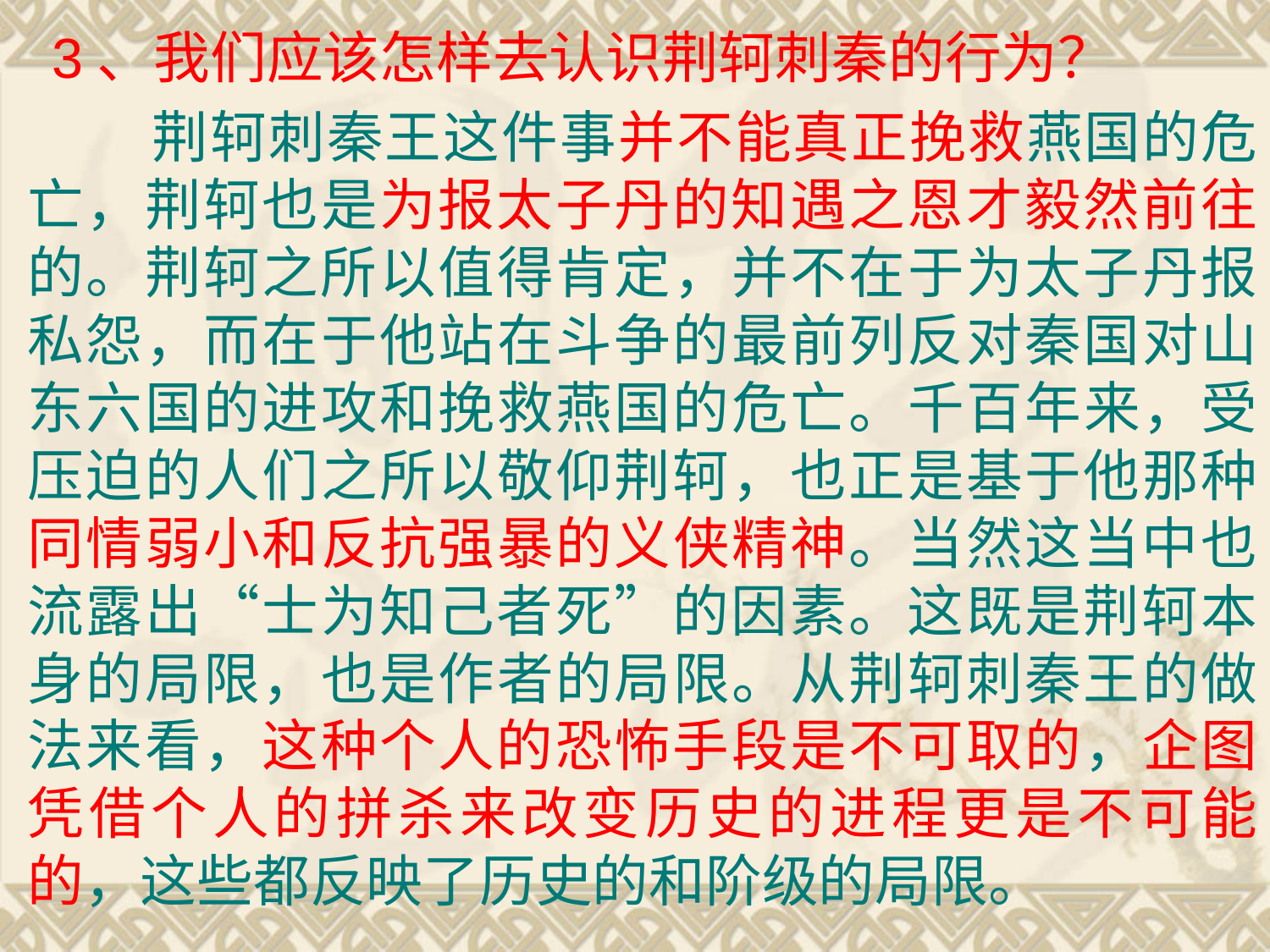

3、我们应该怎样去认识荆轲刺秦的行为？
     荆轲刺秦王这件事并不能真正挽救燕国的危亡，荆轲也是为报太子丹的知遇之恩才毅然前往的。荆轲之所以值得肯定，并不在于为太子丹报私怨，而在于他站在斗争的最前列反对秦国对山东六国的进攻和挽救燕国的危亡。千百年来，受压迫的人们之所以敬仰荆轲，也正是基于他那种同情弱小和反抗强暴的义侠精神。当然这当中也流露出“士为知己者死”的因素。这既是荆轲本身的局限，也是作者的局限。从荆轲刺秦王的做法来看，这种个人的恐怖手段是不可取的，企图凭借个人的拼杀来改变历史的进程更是不可能的，这些都反映了历史的和阶级的局限。